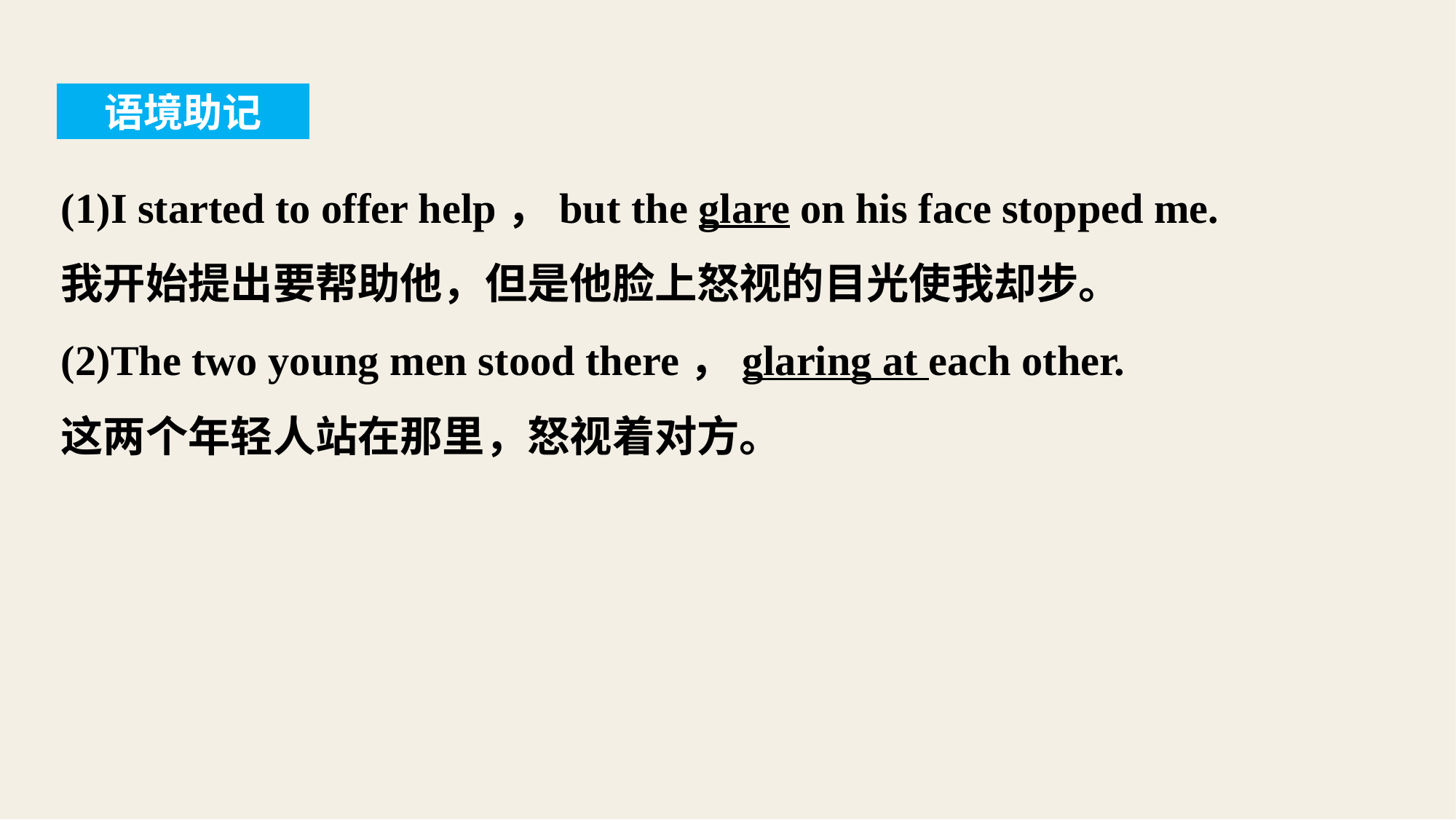

语境助记
(1)I started to offer help，but the glare on his face stopped me.
我开始提出要帮助他，但是他脸上怒视的目光使我却步。
(2)The two young men stood there，glaring at each other.
这两个年轻人站在那里，怒视着对方。